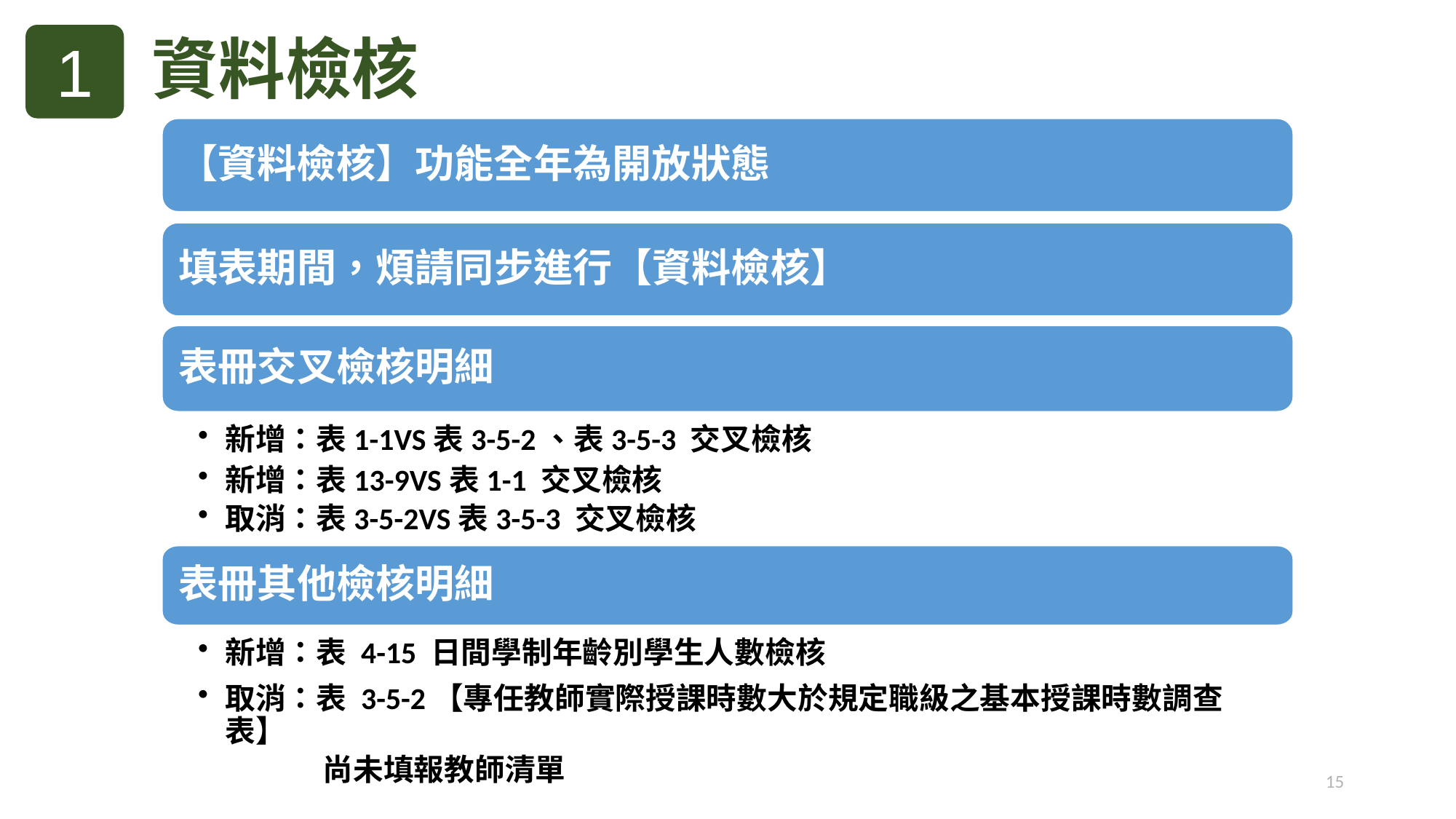

1

資料檢核
【資料檢核】功能全年為開放狀態
填表期間，煩請同步進行【資料檢核】
表冊交叉檢核明細
新增：表13-9VS表1-1 交叉檢核
表冊其他檢核明細
新增：表 4-15 日間學制年齡別學生人數檢核
新增：表1-1VS表3-5-2、表3-5-3 交叉檢核
取消：表3-5-2VS表3-5-3 交叉檢核
取消：表 3-5-2【專任教師實際授課時數大於規定職級之基本授課時數調查表】
                 尚未填報教師清單
15